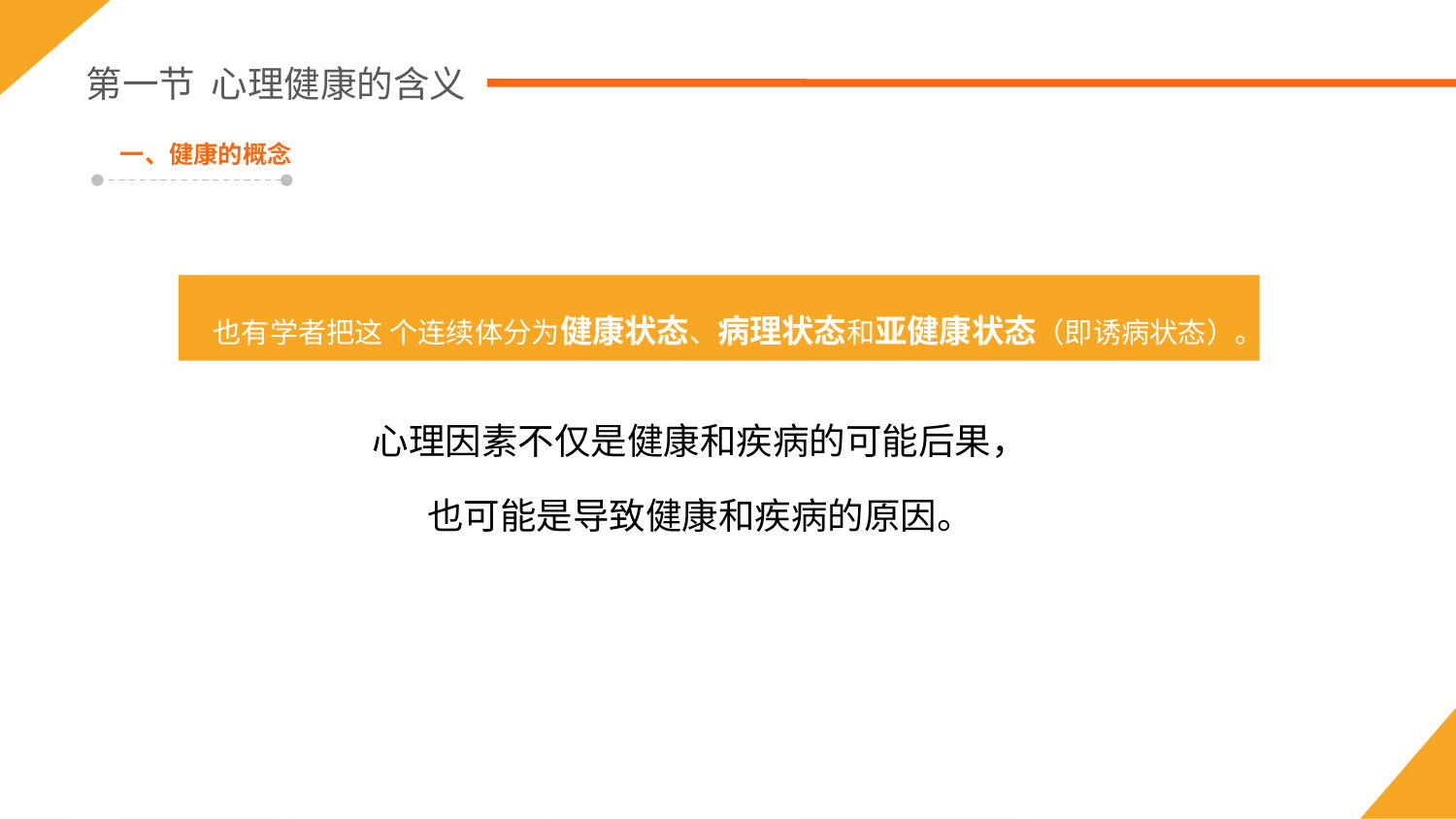

第一节  心理健康的含义

一、健康的概念

也有学者把这 个连续体分为健康状态、病理状态和亚健康状态（即诱病状态）。
心理因素不仅是健康和疾病的可能后果，也可能是导致健康和疾病的原因。